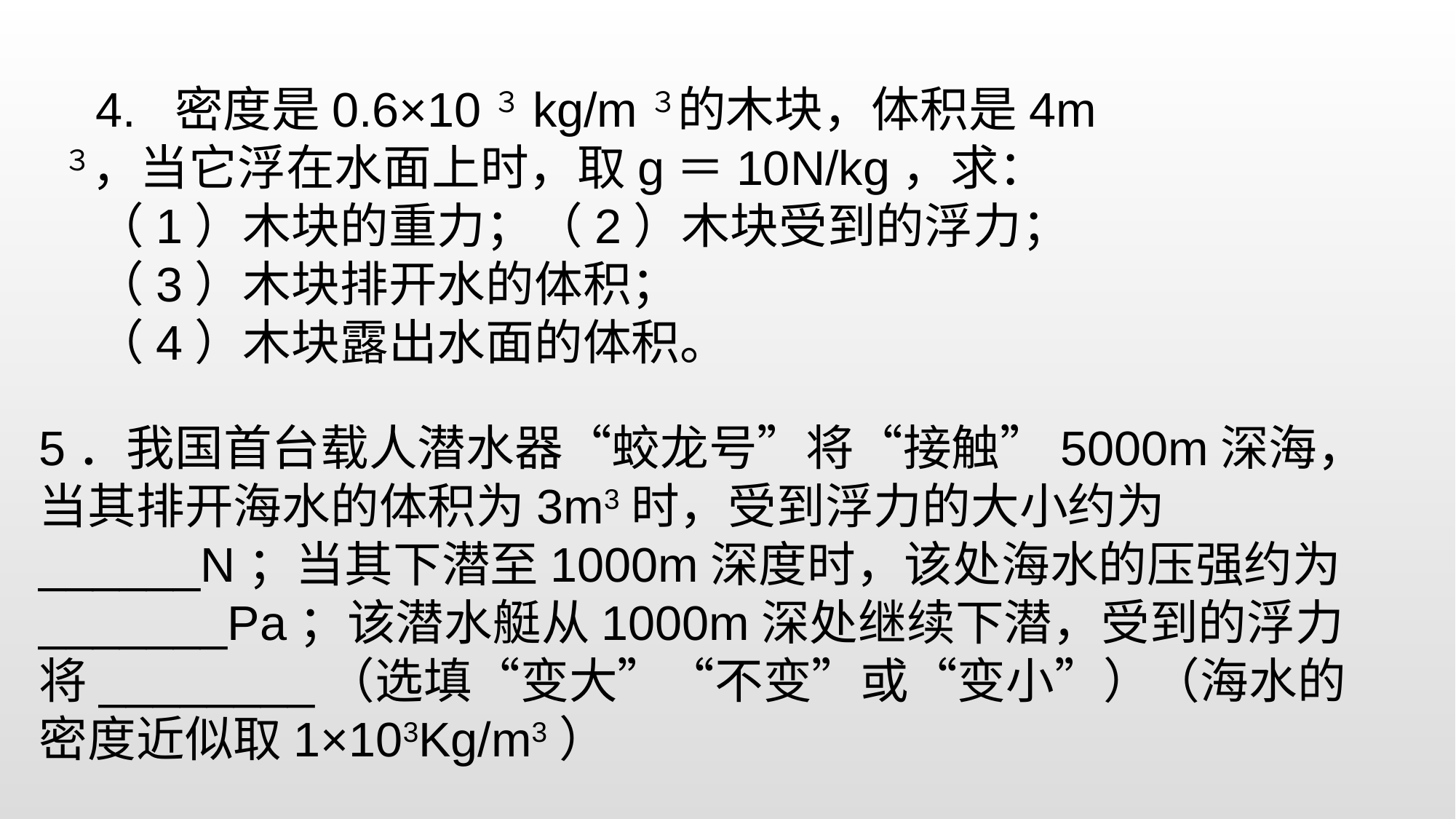

4.  密度是0.6×10３kg/m３的木块，体积是4m３，当它浮在水面上时，取g＝10N/kg，求：
（1）木块的重力；（2）木块受到的浮力；
（3）木块排开水的体积；
（4）木块露出水面的体积。

5．我国首台载人潜水器“蛟龙号”将“接触”5000m深海，当其排开海水的体积为3m3时，受到浮力的大小约为______N；当其下潜至1000m深度时，该处海水的压强约为_______Pa；该潜水艇从1000m深处继续下潜，受到的浮力将________（选填“变大”“不变”或“变小”）（海水的密度近似取1×103Kg/m3）